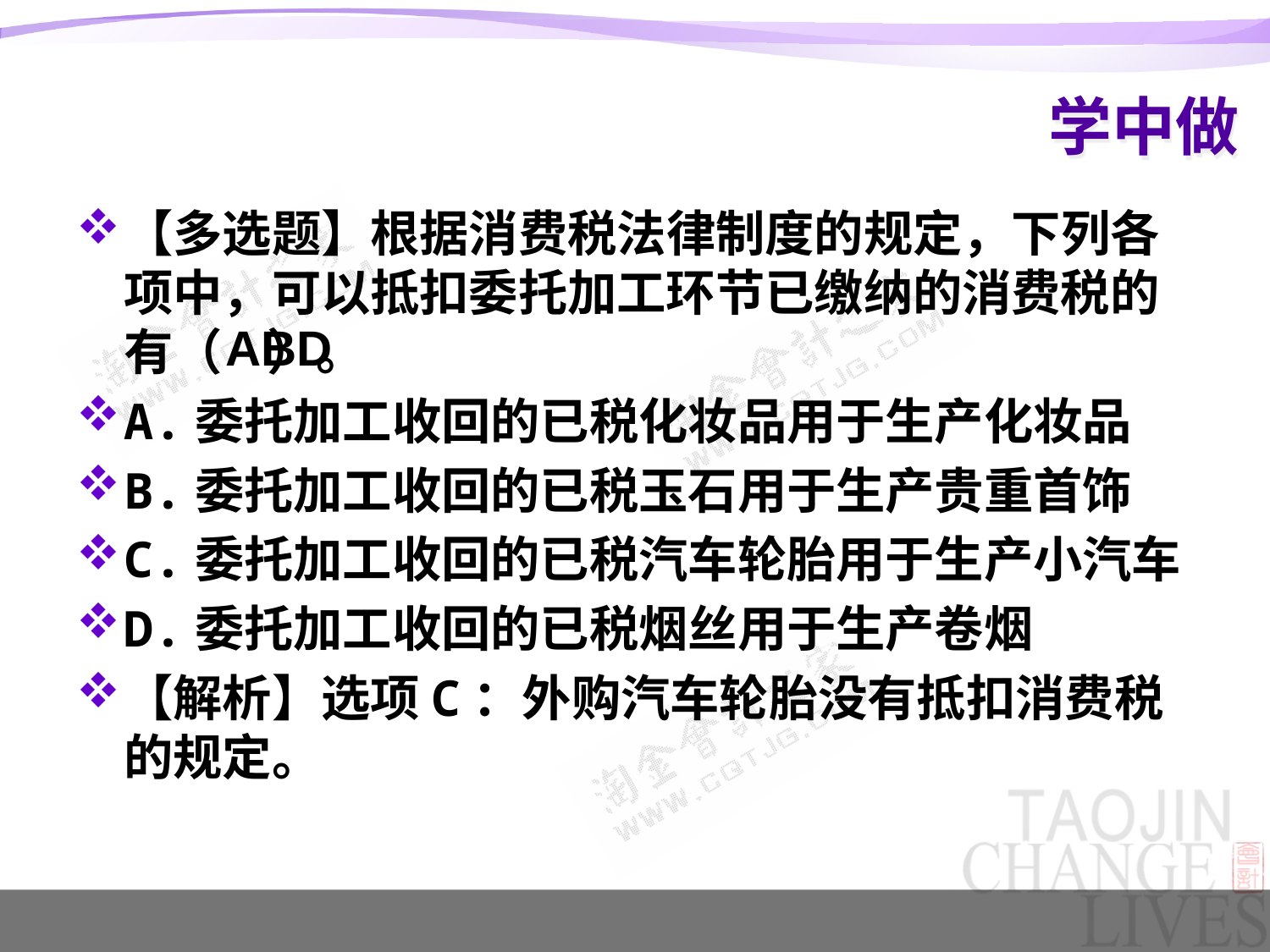

# 学中做
【多选题】根据消费税法律制度的规定，下列各项中，可以抵扣委托加工环节已缴纳的消费税的有（    ）。
A.委托加工收回的已税化妆品用于生产化妆品
B.委托加工收回的已税玉石用于生产贵重首饰
C.委托加工收回的已税汽车轮胎用于生产小汽车
D.委托加工收回的已税烟丝用于生产卷烟
【解析】选项C：外购汽车轮胎没有抵扣消费税的规定。
ABD